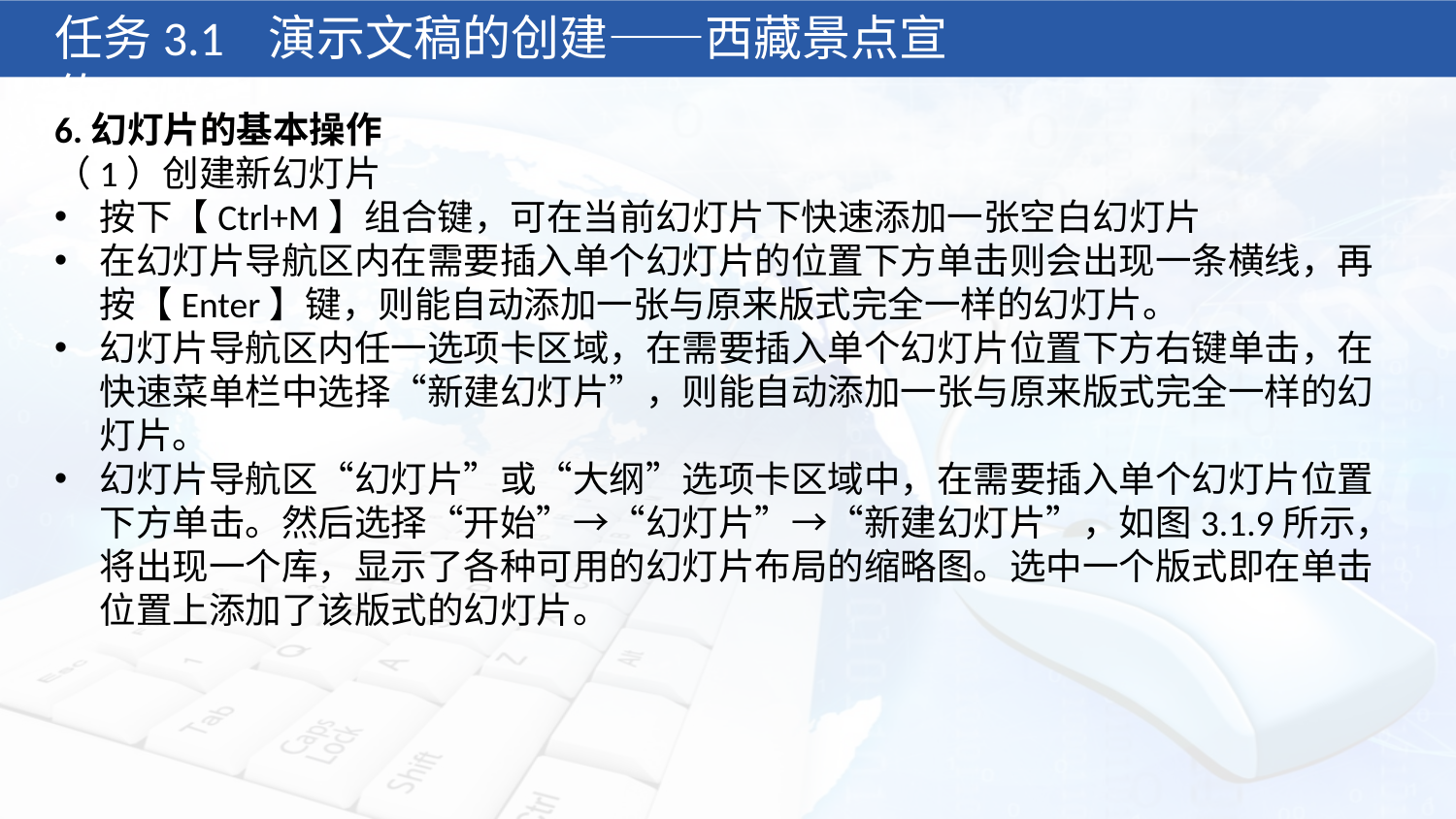

任务3.1   演示文稿的创建——西藏景点宣传
6.幻灯片的基本操作
（1）创建新幻灯片
按下【Ctrl+M】组合键，可在当前幻灯片下快速添加一张空白幻灯片
在幻灯片导航区内在需要插入单个幻灯片的位置下方单击则会出现一条横线，再按【Enter】键，则能自动添加一张与原来版式完全一样的幻灯片。
幻灯片导航区内任一选项卡区域，在需要插入单个幻灯片位置下方右键单击，在快速菜单栏中选择“新建幻灯片”，则能自动添加一张与原来版式完全一样的幻灯片。
幻灯片导航区“幻灯片”或“大纲”选项卡区域中，在需要插入单个幻灯片位置下方单击。然后选择“开始”→“幻灯片”→“新建幻灯片”，如图3.1.9所示，将出现一个库，显示了各种可用的幻灯片布局的缩略图。选中一个版式即在单击位置上添加了该版式的幻灯片。